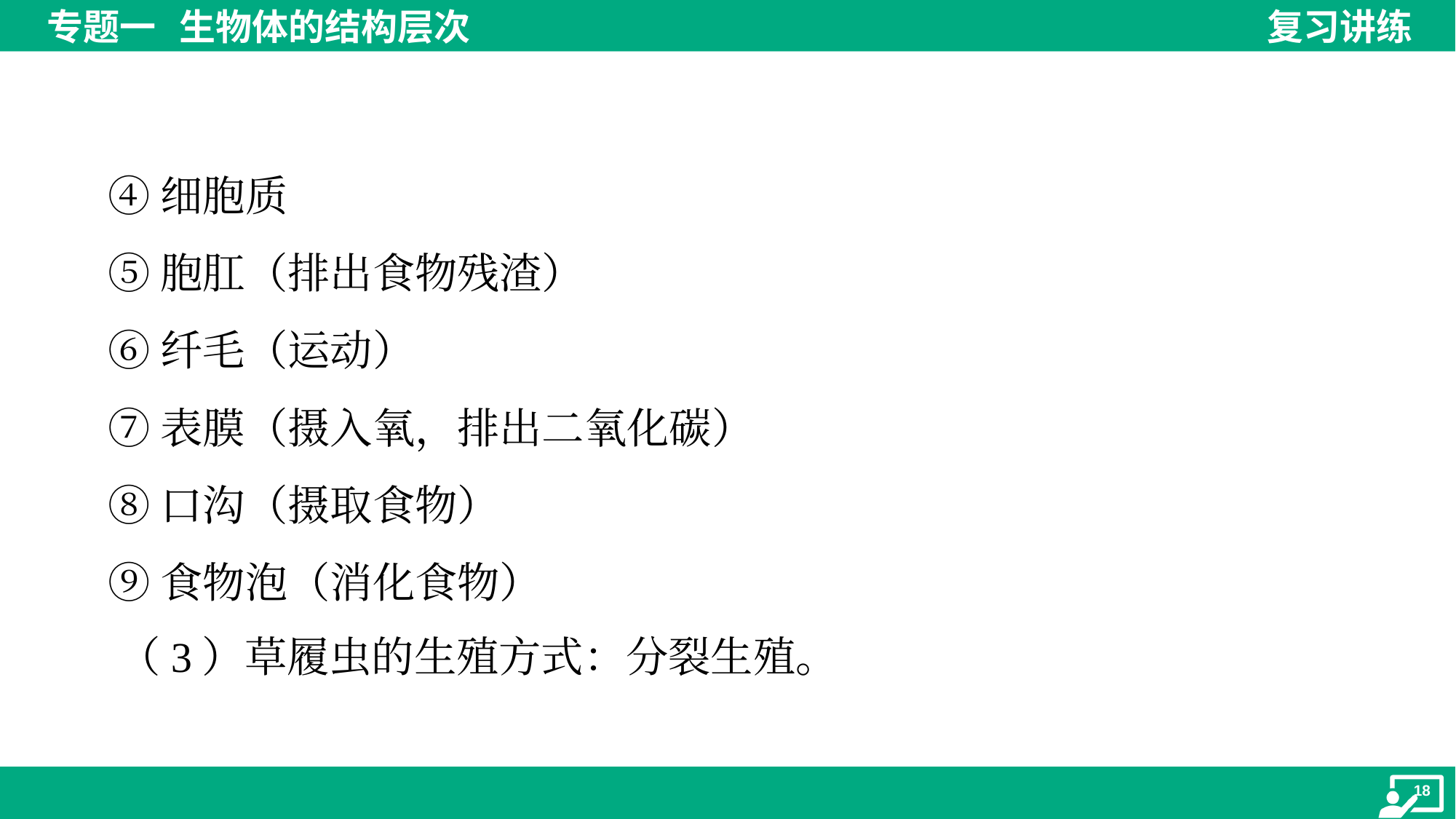

④细胞质
    ⑤胞肛（排出食物残渣）
    ⑥纤毛（运动）
    ⑦表膜（摄入氧，排出二氧化碳）
    ⑧口沟（摄取食物）
    ⑨食物泡（消化食物）
    （3）草履虫的生殖方式：分裂生殖。